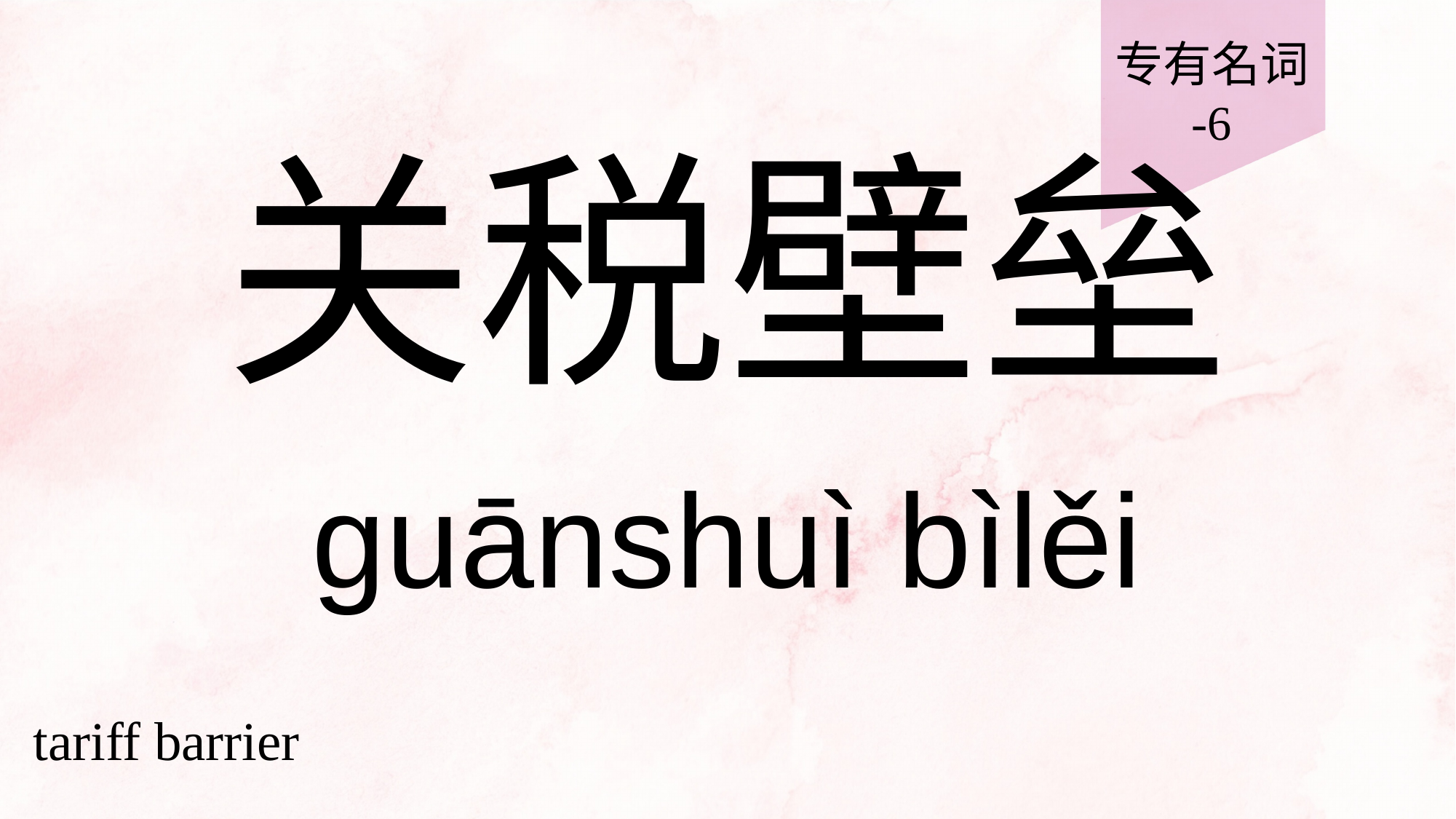

专有名词
-6
# 关税壁垒
guānshuì bìlěi
tariff barrier